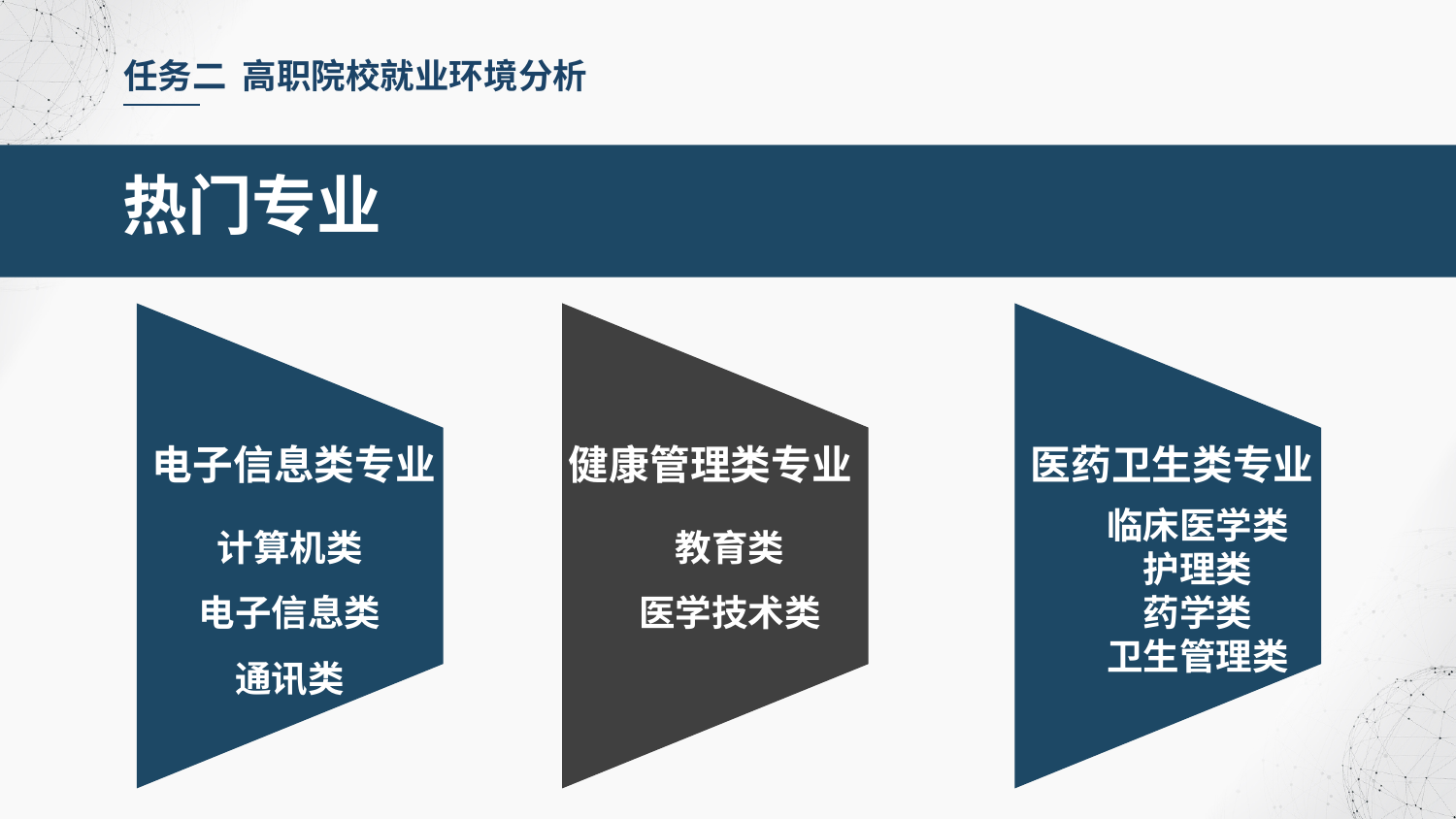

任务二  高职院校就业环境分析

热门专业

电子信息类专业
健康管理类专业
医药卫生类专业
计算机类
电子信息类
通讯类
教育类
医学技术类
临床医学类
护理类
药学类
卫生管理类